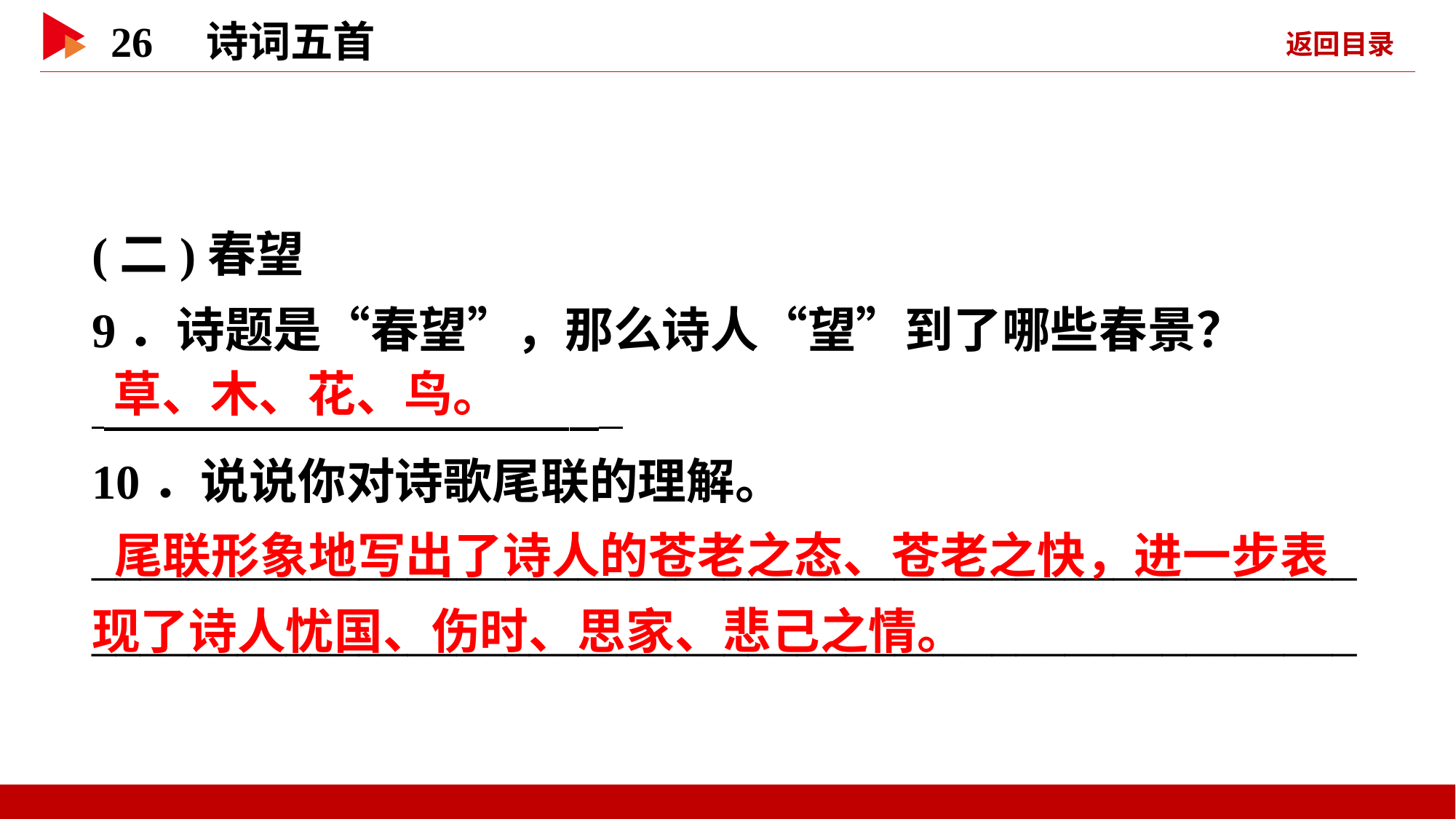

(二)春望
9．诗题是“春望”，那么诗人“望”到了哪些春景？
                 _
10．说说你对诗歌尾联的理解。
________________________________________________________________________________________________________
 草、木、花、鸟。
 尾联形象地写出了诗人的苍老之态、苍老之快，进一步表现了诗人忧国、伤时、思家、悲己之情。